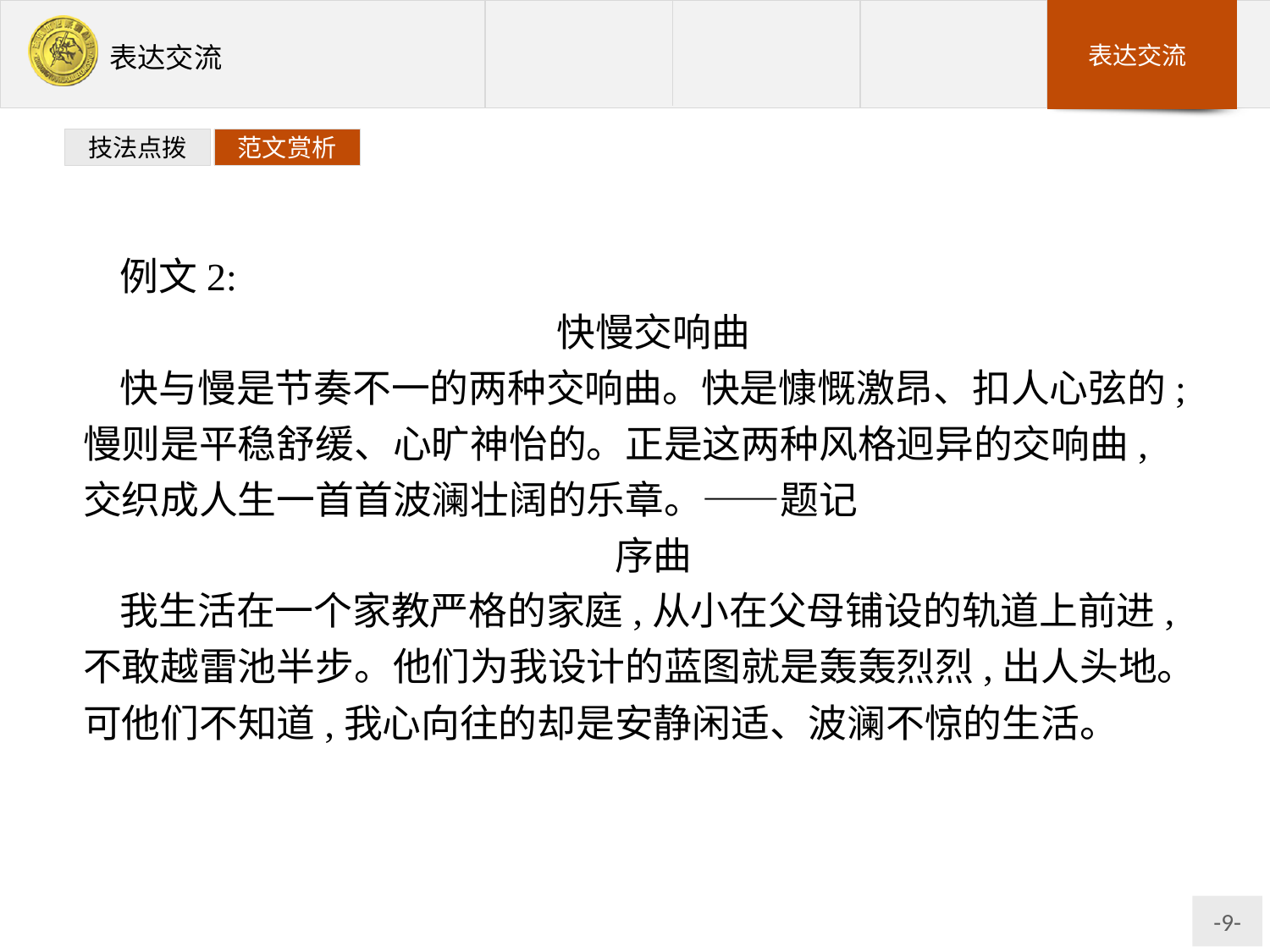

技法点拨
范文赏析
例文2:
快慢交响曲
快与慢是节奏不一的两种交响曲。快是慷慨激昂、扣人心弦的;慢则是平稳舒缓、心旷神怡的。正是这两种风格迥异的交响曲,交织成人生一首首波澜壮阔的乐章。——题记
序曲
我生活在一个家教严格的家庭,从小在父母铺设的轨道上前进,不敢越雷池半步。他们为我设计的蓝图就是轰轰烈烈,出人头地。可他们不知道,我心向往的却是安静闲适、波澜不惊的生活。